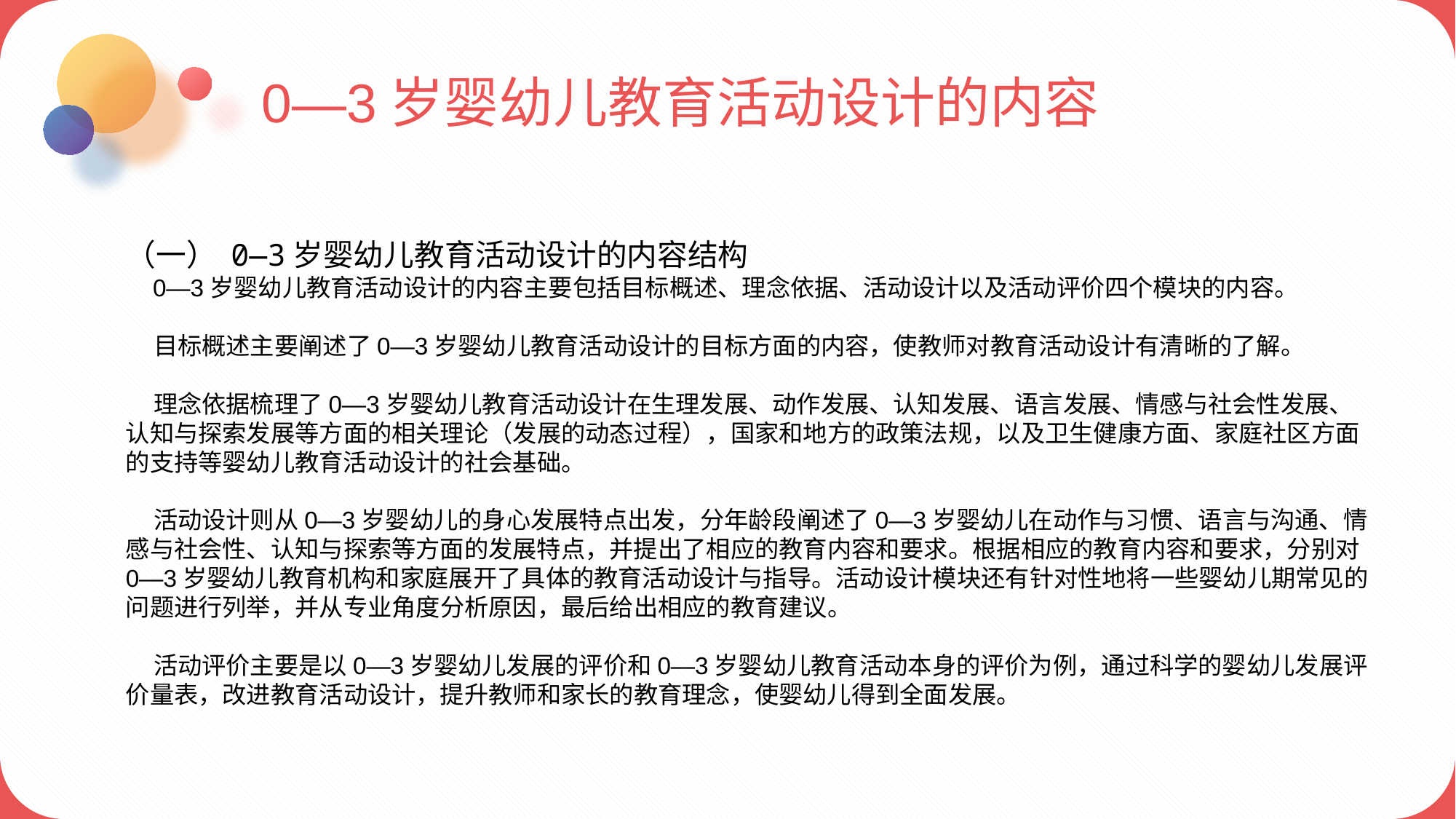

0—3岁婴幼儿教育活动设计的内容
（一） 0—3岁婴幼儿教育活动设计的内容结构
    0—3岁婴幼儿教育活动设计的内容主要包括目标概述、理念依据、活动设计以及活动评价四个模块的内容。

    目标概述主要阐述了0—3岁婴幼儿教育活动设计的目标方面的内容，使教师对教育活动设计有清晰的了解。

    理念依据梳理了0—3岁婴幼儿教育活动设计在生理发展、动作发展、认知发展、语言发展、情感与社会性发展、认知与探索发展等方面的相关理论（发展的动态过程），国家和地方的政策法规，以及卫生健康方面、家庭社区方面的支持等婴幼儿教育活动设计的社会基础。

    活动设计则从0—3岁婴幼儿的身心发展特点出发，分年龄段阐述了0—3岁婴幼儿在动作与习惯、语言与沟通、情感与社会性、认知与探索等方面的发展特点，并提出了相应的教育内容和要求。根据相应的教育内容和要求，分别对0—3岁婴幼儿教育机构和家庭展开了具体的教育活动设计与指导。活动设计模块还有针对性地将一些婴幼儿期常见的问题进行列举，并从专业角度分析原因，最后给出相应的教育建议。

    活动评价主要是以0—3岁婴幼儿发展的评价和0—3岁婴幼儿教育活动本身的评价为例，通过科学的婴幼儿发展评价量表，改进教育活动设计，提升教师和家长的教育理念，使婴幼儿得到全面发展。